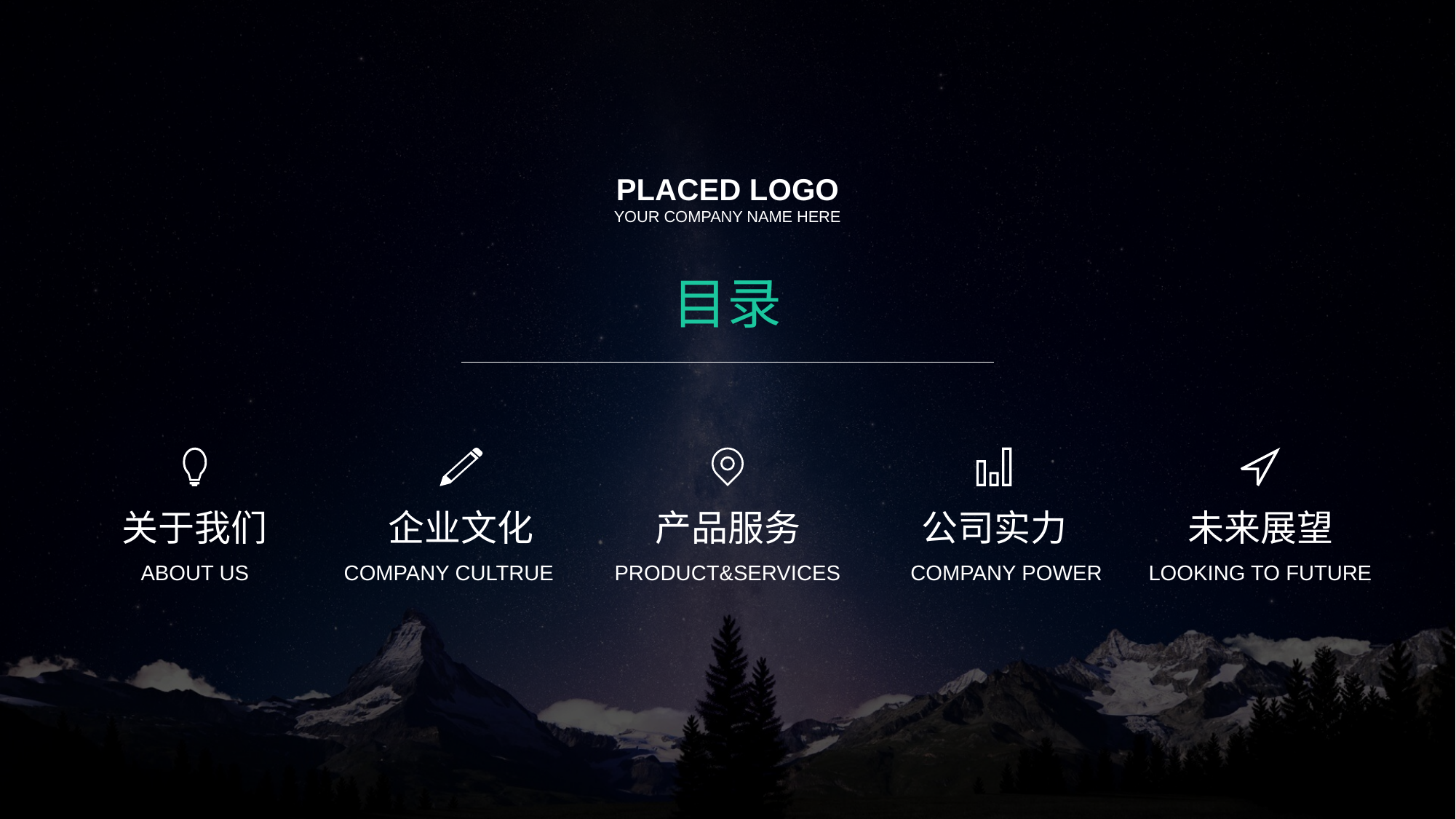

PLACED LOGO
YOUR COMPANY NAME HERE
目录

关于我们
企业文化
产品服务
公司实力
未来展望
ABOUT US
COMPANY CULTRUE
PRODUCT&SERVICES
COMPANY POWER
LOOKING TO FUTURE